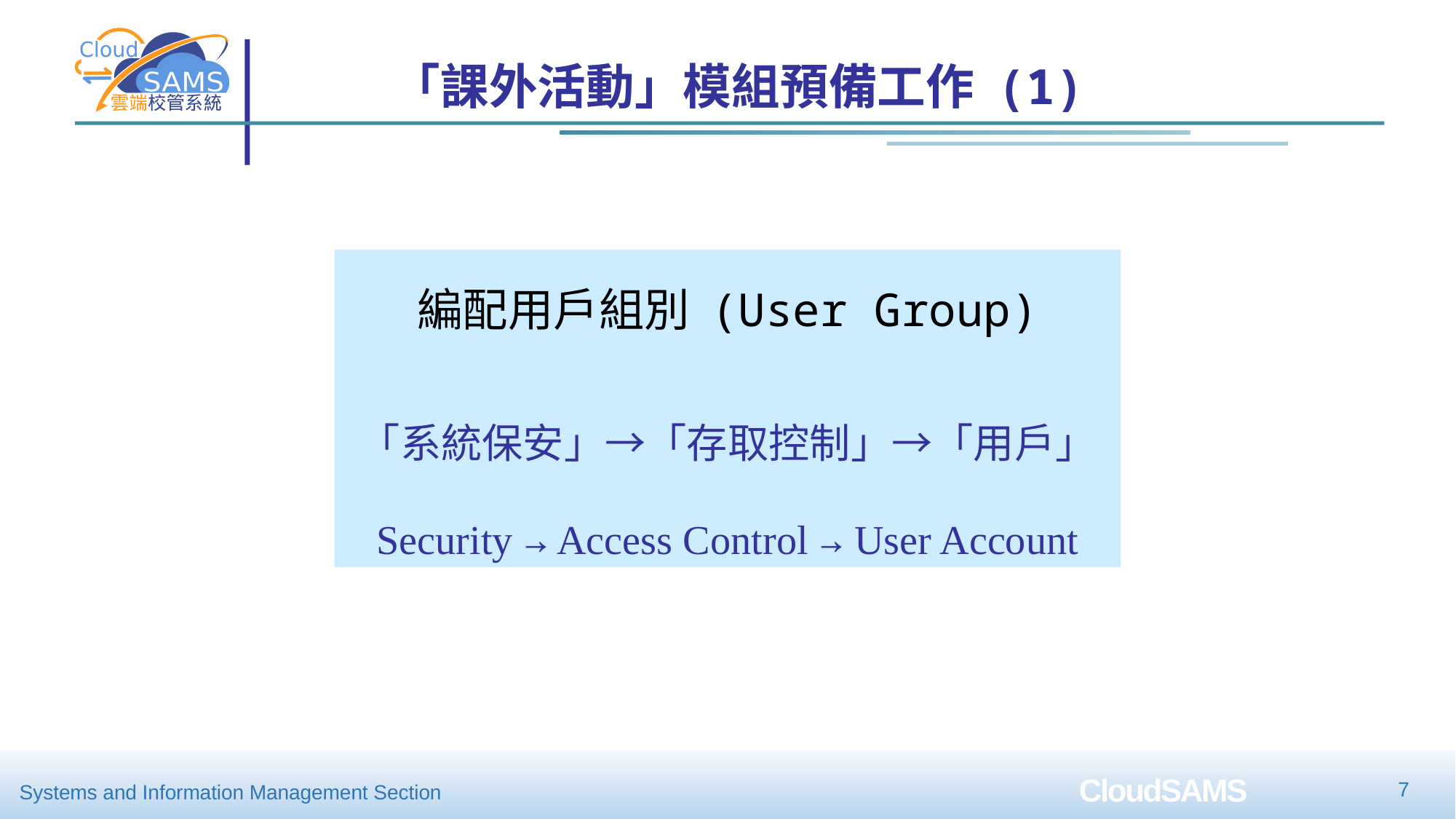

「課外活動」模組預備工作 (1)
編配用戶組別 (User Group)
「系統保安」→「存取控制」→「用戶」
Security → Access Control → User Account
7